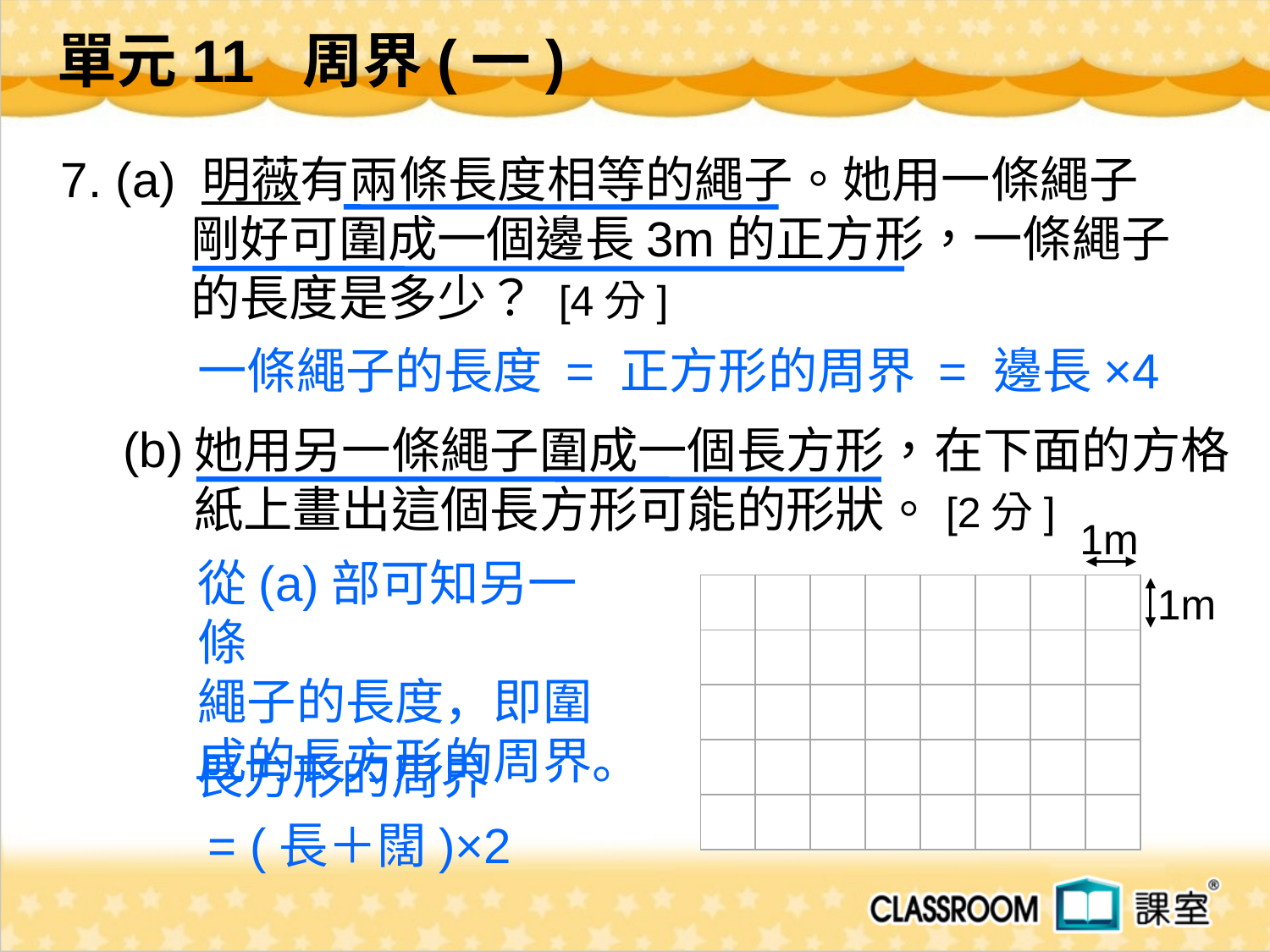

單元11  周界(一)
7. (a) 明薇有兩條長度相等的繩子。她用一條繩子剛好可圍成一個邊長3m的正方形，一條繩子的長度是多少？ [4分]

一條繩子的長度 = 正方形的周界 = 邊長×4
(b)
她用另一條繩子圍成一個長方形，在下面的方格紙上畫出這個長方形可能的形狀。[2分]

1m
從(a)部可知另一條
繩子的長度，即圍
成的長方形的周界。
1m
|  |  |  |  |  |  |  |  |
| --- | --- | --- | --- | --- | --- | --- | --- |
|  |  |  |  |  |  |  |  |
|  |  |  |  |  |  |  |  |
|  |  |  |  |  |  |  |  |
|  |  |  |  |  |  |  |  |
長方形的周界
 = (長＋闊)×2